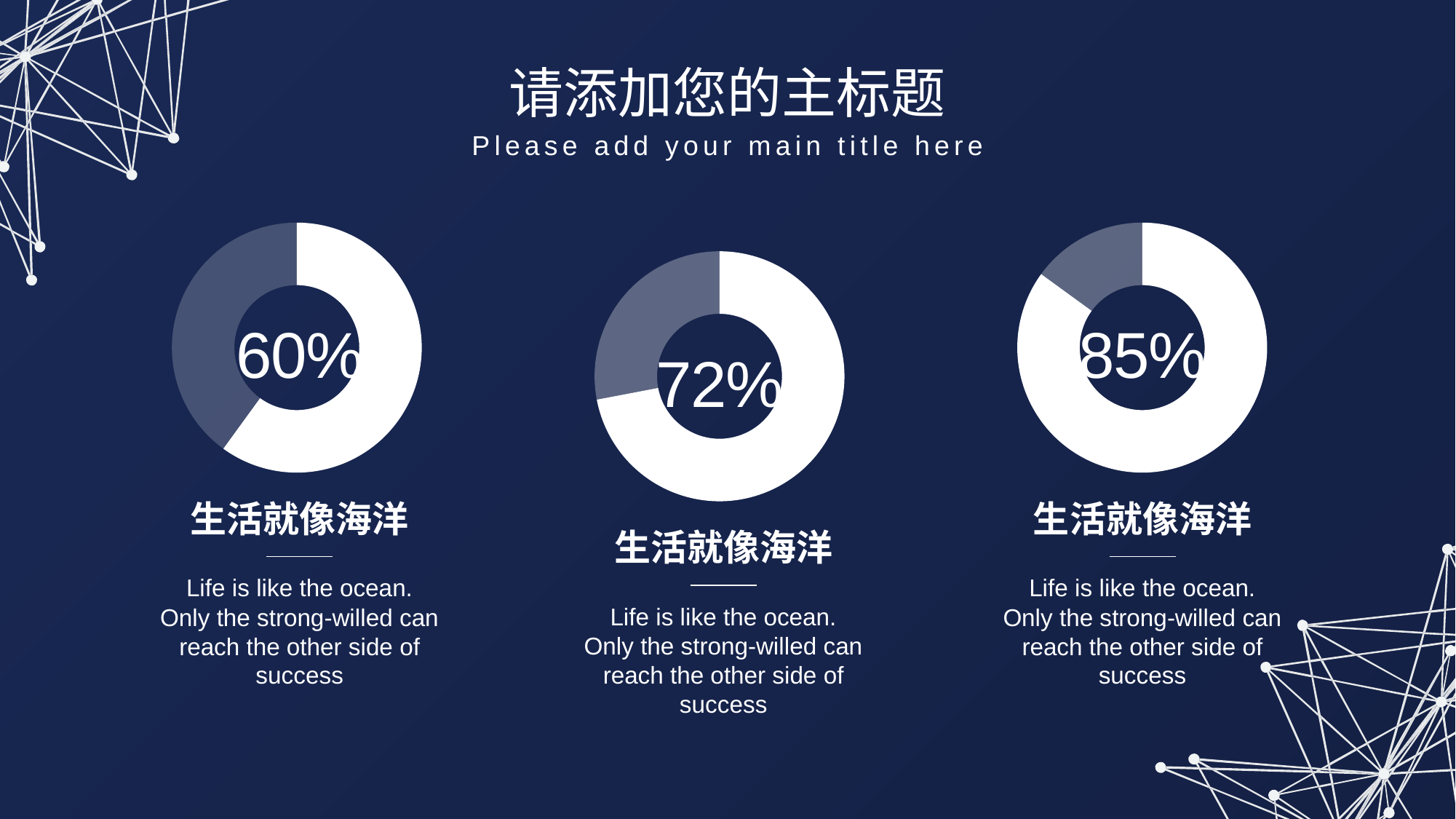

请添加您的主标题
Please add your main title here

### Chart

| Category | Sales |
|---|---|
| 1st Qtr | 60.0 |
| 2nd Qtr | 40.0 |
60%
生活就像海洋
Life is like the ocean. Only the strong-willed can reach the other side of success

### Chart

| Category | Sales |
|---|---|
| 1st Qtr | 85.0 |
| 2nd Qtr | 15.0 |
85%
生活就像海洋
Life is like the ocean. Only the strong-willed can reach the other side of success

### Chart

| Category | Sales |
|---|---|
| 1st Qtr | 72.0 |
| 2nd Qtr | 28.0 |
72%
生活就像海洋
Life is like the ocean. Only the strong-willed can reach the other side of success